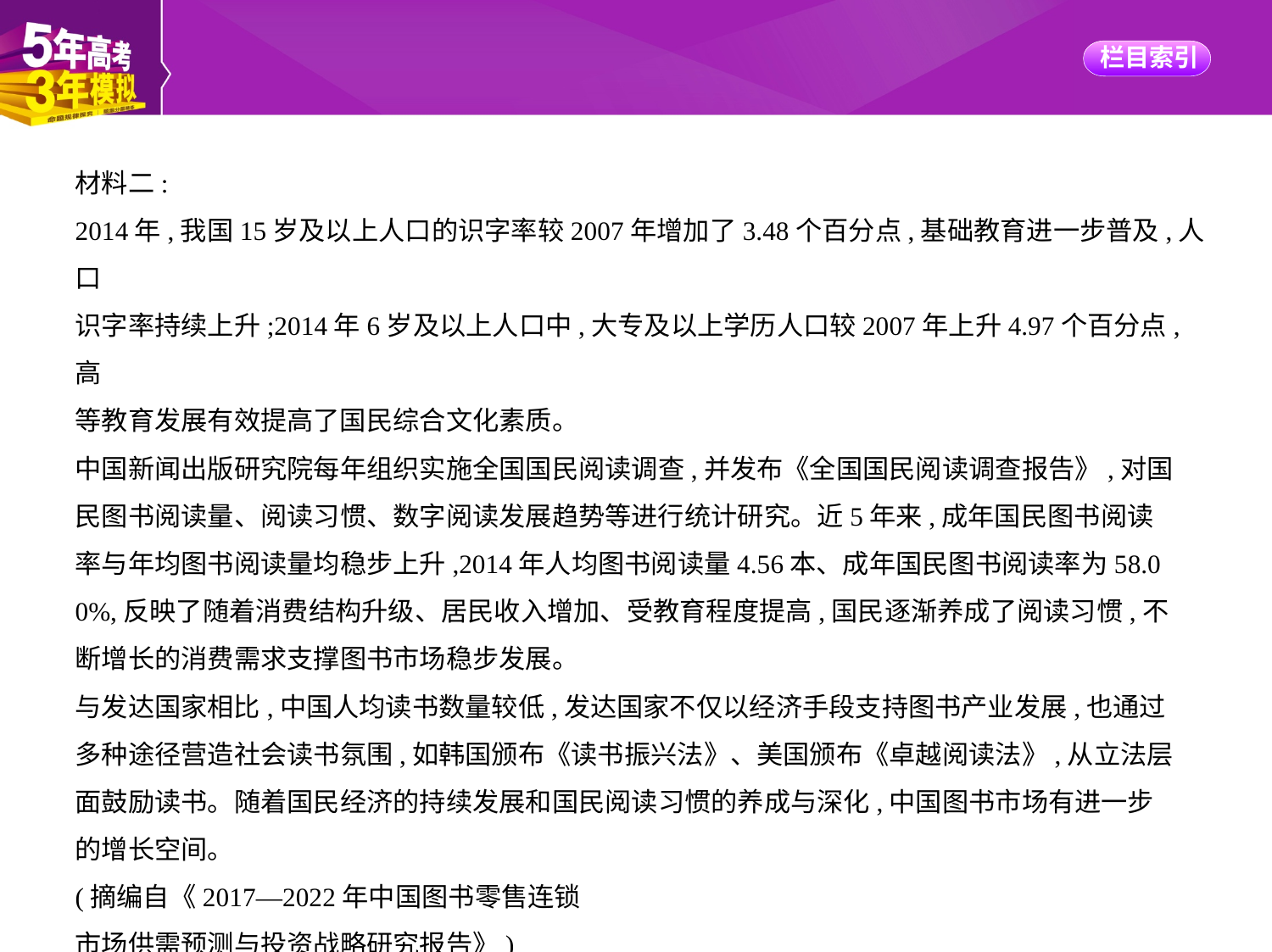

材料二:
2014年,我国15岁及以上人口的识字率较2007年增加了3.48个百分点,基础教育进一步普及,人口
识字率持续上升;2014年6岁及以上人口中,大专及以上学历人口较2007年上升4.97个百分点,高
等教育发展有效提高了国民综合文化素质。
中国新闻出版研究院每年组织实施全国国民阅读调查,并发布《全国国民阅读调查报告》,对国
民图书阅读量、阅读习惯、数字阅读发展趋势等进行统计研究。近5年来,成年国民图书阅读
率与年均图书阅读量均稳步上升,2014年人均图书阅读量4.56本、成年国民图书阅读率为58.0
0%,反映了随着消费结构升级、居民收入增加、受教育程度提高,国民逐渐养成了阅读习惯,不
断增长的消费需求支撑图书市场稳步发展。
与发达国家相比,中国人均读书数量较低,发达国家不仅以经济手段支持图书产业发展,也通过
多种途径营造社会读书氛围,如韩国颁布《读书振兴法》、美国颁布《卓越阅读法》,从立法层
面鼓励读书。随着国民经济的持续发展和国民阅读习惯的养成与深化,中国图书市场有进一步
的增长空间。
(摘编自《2017—2022年中国图书零售连锁
市场供需预测与投资战略研究报告》)